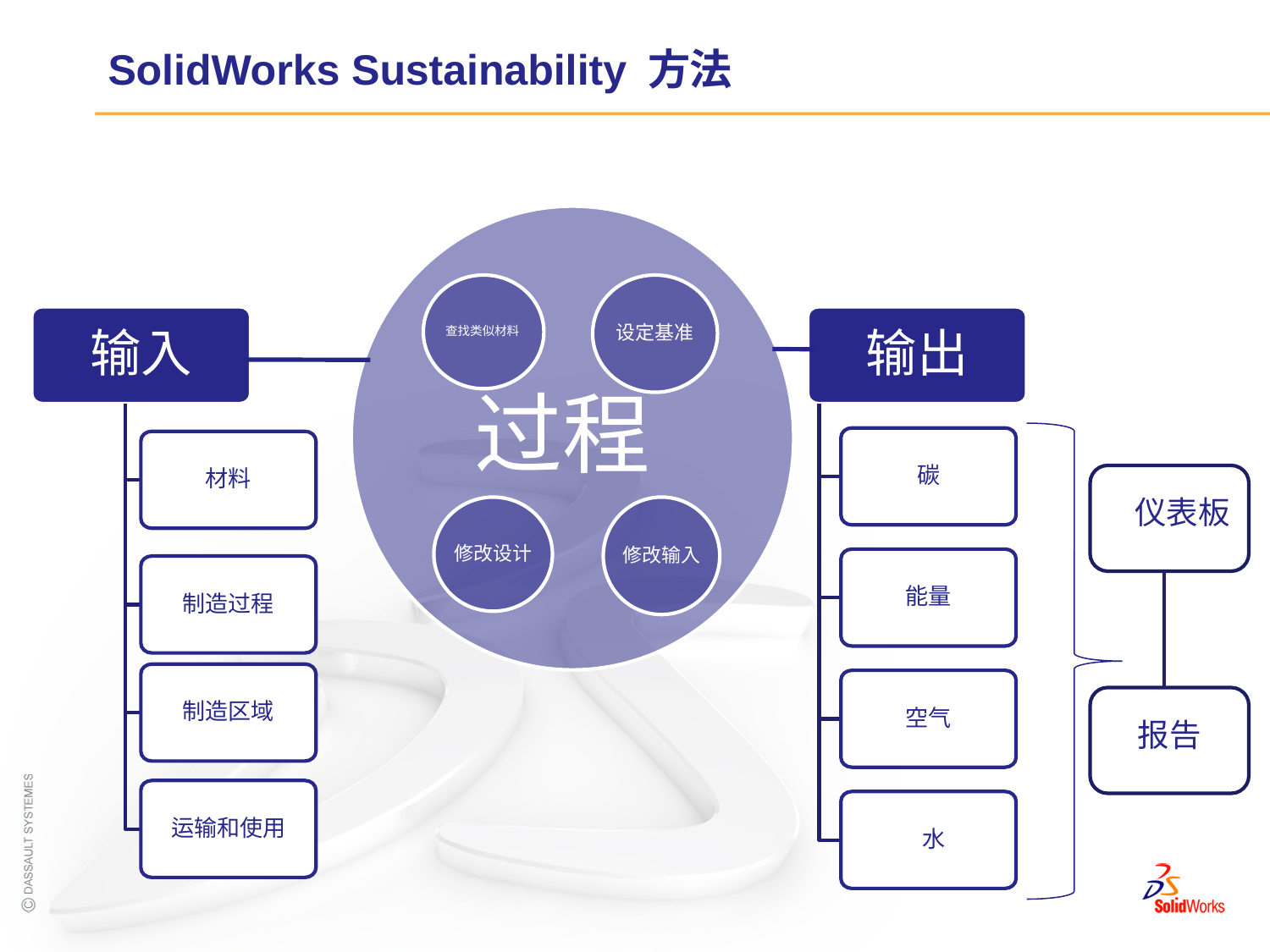

# SolidWorks Sustainability 方法
过程
设定基准
修改输入
修改设计
查找类似材料

输入
输出

碳
材料
能量
制造过程
制造区域
空气
运输和使用
 水

 仪表板

报告